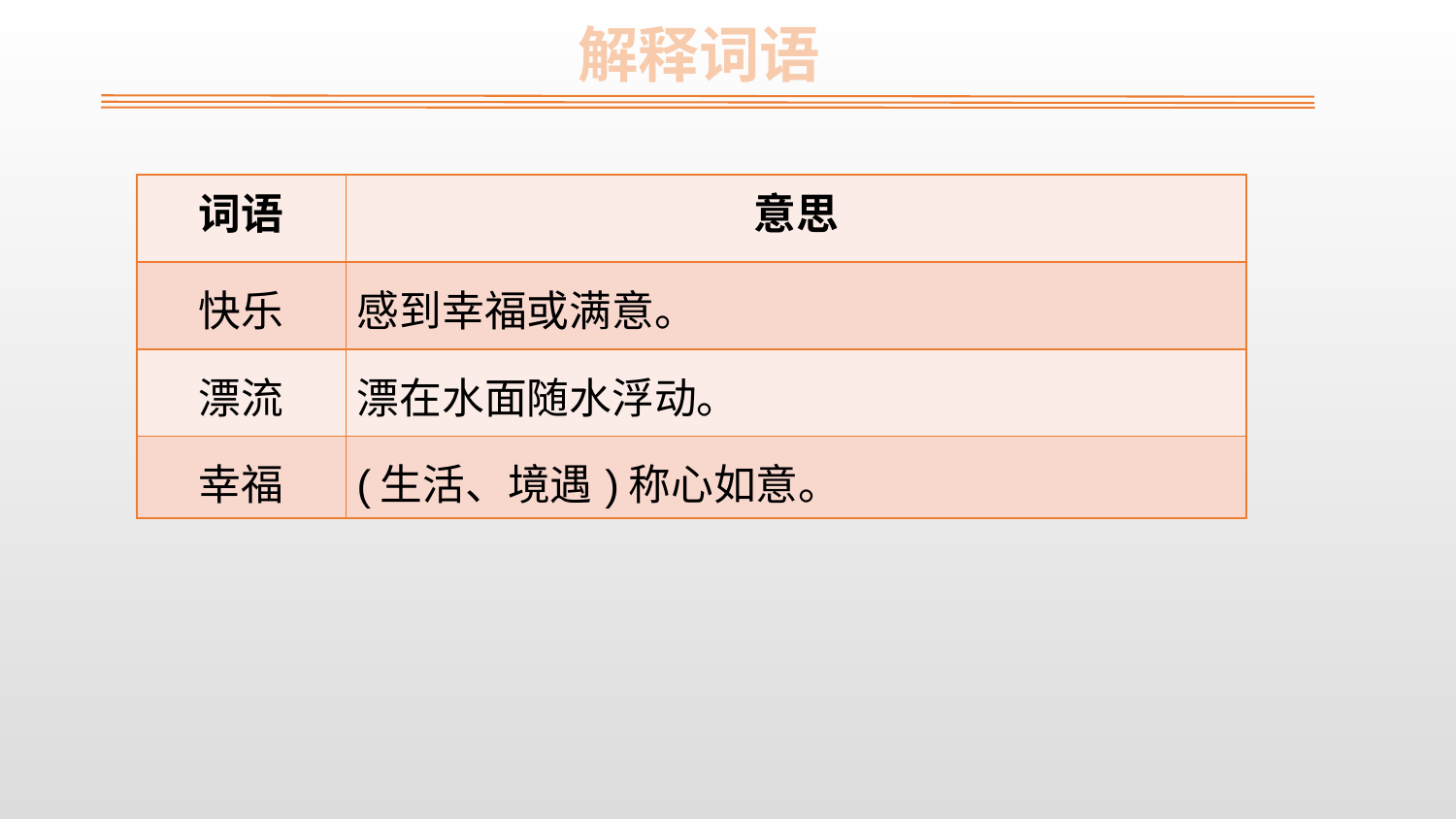

解释词语
| 词语 | 意思 |
| --- | --- |
| 快乐 | 感到幸福或满意。 |
| 漂流 | 漂在水面随水浮动。 |
| 幸福 | (生活、境遇)称心如意。 |